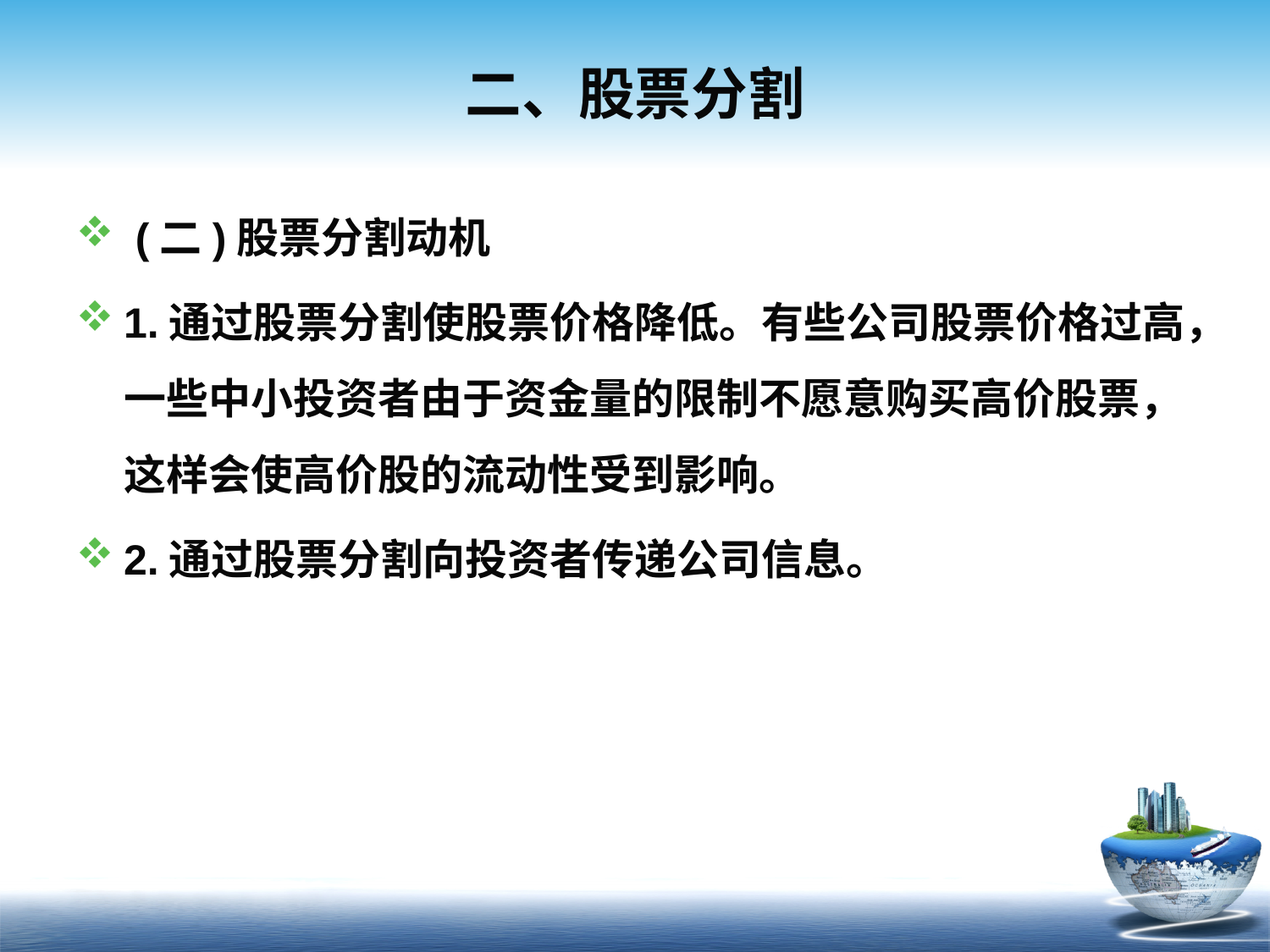

# 二、股票分割
 (二)股票分割动机
1.通过股票分割使股票价格降低。有些公司股票价格过高，一些中小投资者由于资金量的限制不愿意购买高价股票，这样会使高价股的流动性受到影响。
2.通过股票分割向投资者传递公司信息。